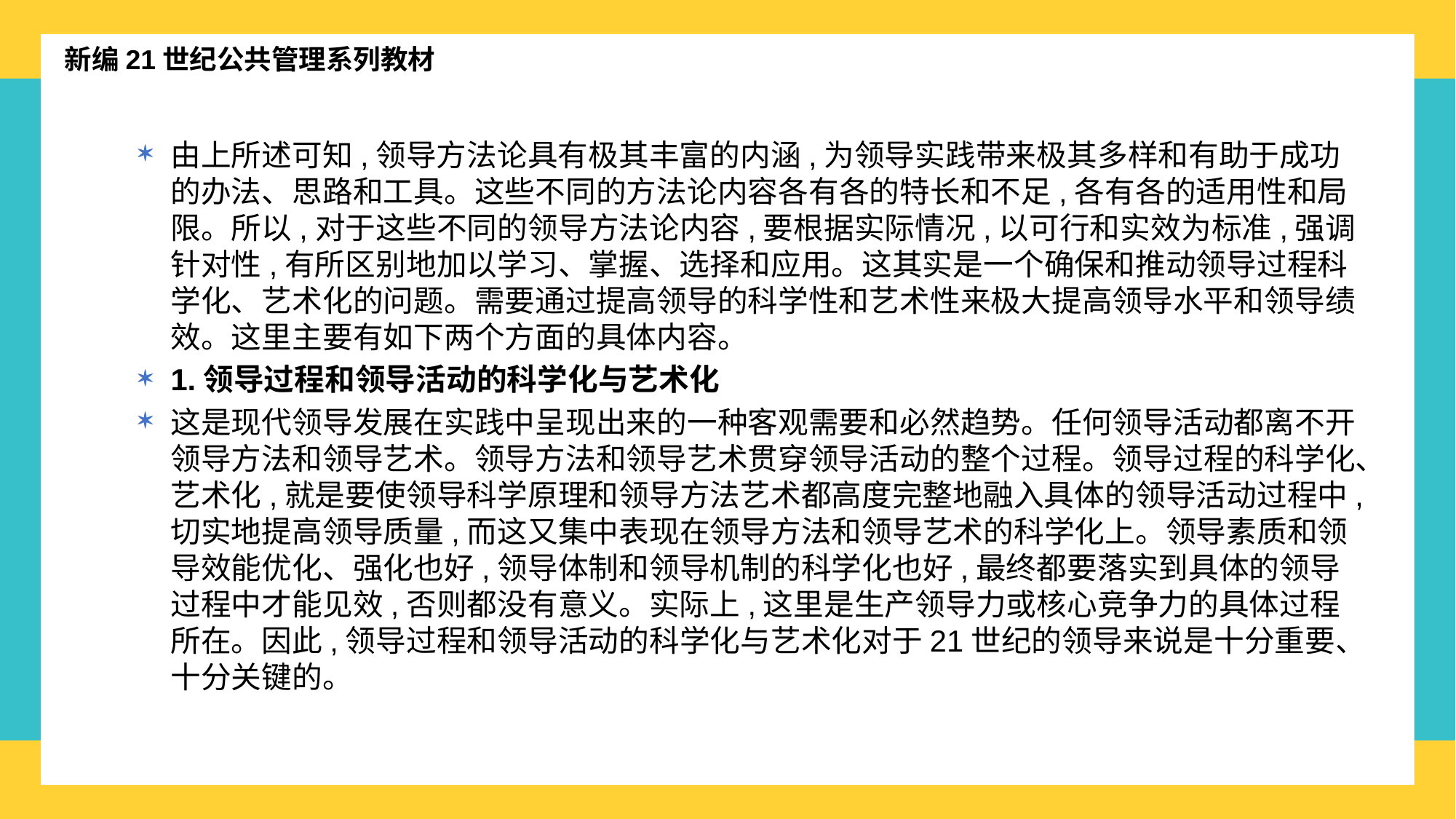

新编21世纪公共管理系列教材
由上所述可知,领导方法论具有极其丰富的内涵,为领导实践带来极其多样和有助于成功的办法、思路和工具。这些不同的方法论内容各有各的特长和不足,各有各的适用性和局限。所以,对于这些不同的领导方法论内容,要根据实际情况,以可行和实效为标准,强调针对性,有所区别地加以学习、掌握、选择和应用。这其实是一个确保和推动领导过程科学化、艺术化的问题。需要通过提高领导的科学性和艺术性来极大提高领导水平和领导绩效。这里主要有如下两个方面的具体内容。
1.领导过程和领导活动的科学化与艺术化
这是现代领导发展在实践中呈现出来的一种客观需要和必然趋势。任何领导活动都离不开领导方法和领导艺术。领导方法和领导艺术贯穿领导活动的整个过程。领导过程的科学化、艺术化,就是要使领导科学原理和领导方法艺术都高度完整地融入具体的领导活动过程中,切实地提高领导质量,而这又集中表现在领导方法和领导艺术的科学化上。领导素质和领导效能优化、强化也好,领导体制和领导机制的科学化也好,最终都要落实到具体的领导过程中才能见效,否则都没有意义。实际上,这里是生产领导力或核心竞争力的具体过程所在。因此,领导过程和领导活动的科学化与艺术化对于21世纪的领导来说是十分重要、十分关键的。